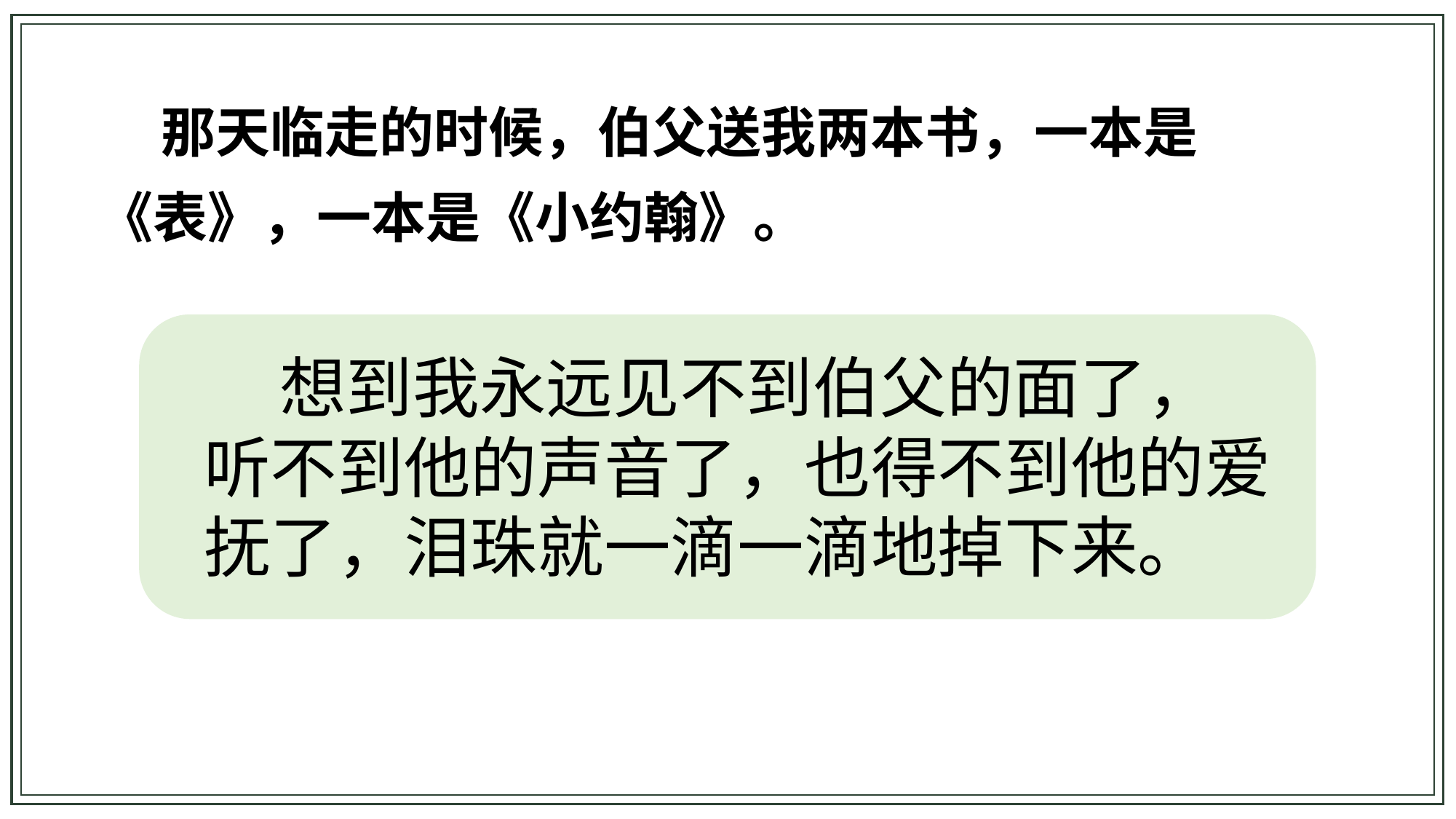

那天临走的时候，伯父送我两本书，一本是《表》，一本是《小约翰》。

    想到我永远见不到伯父的面了，听不到他的声音了，也得不到他的爱抚了，泪珠就一滴一滴地掉下来。